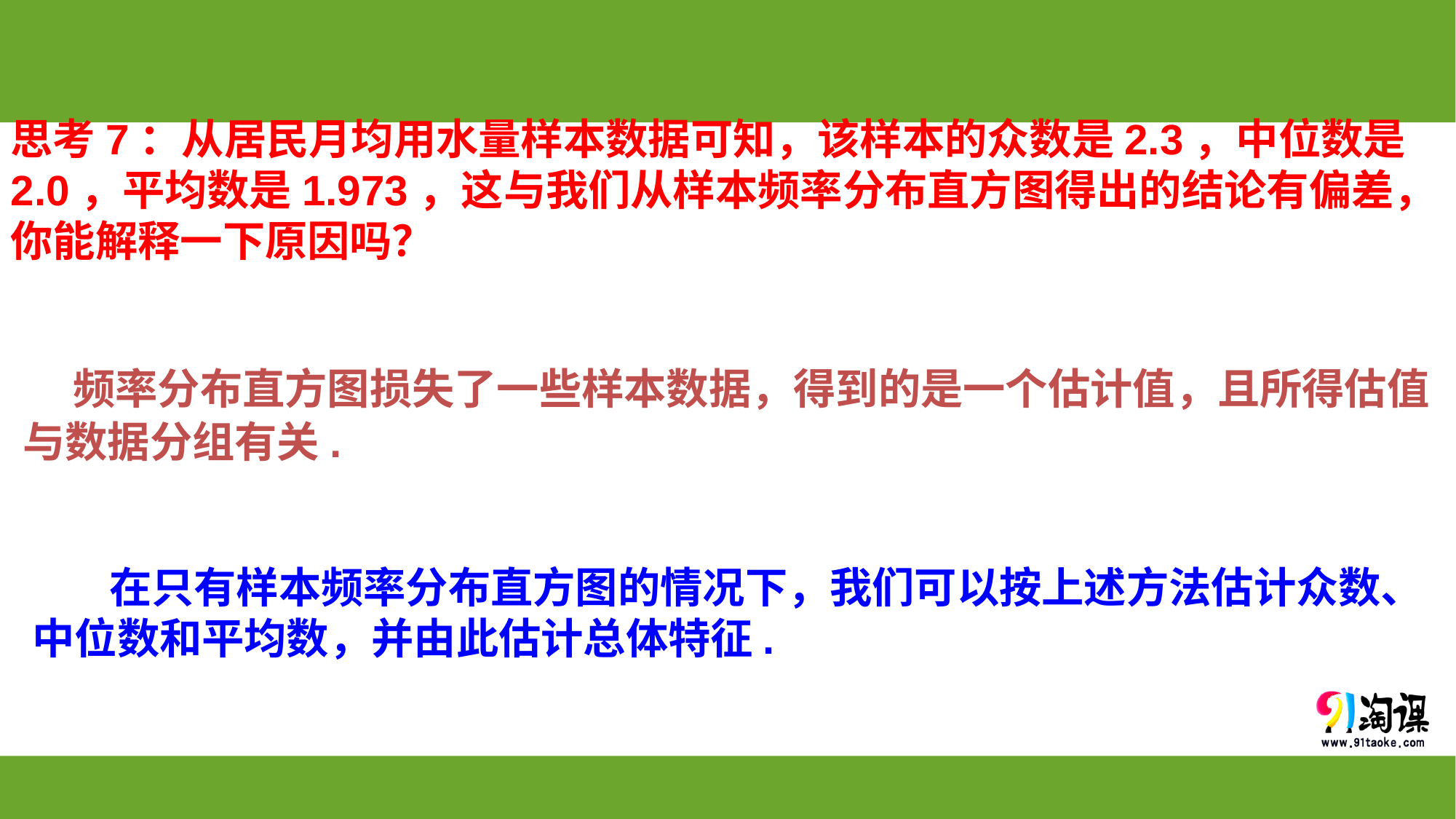

思考7：从居民月均用水量样本数据可知，该样本的众数是2.3，中位数是2.0，平均数是1.973，这与我们从样本频率分布直方图得出的结论有偏差，你能解释一下原因吗？
   频率分布直方图损失了一些样本数据，得到的是一个估计值，且所得估值与数据分组有关.
注:在只有样本频率分布直方图的情况下，我们可以按上述方法估计众数、中位数和平均数，并由此估计总体特征.